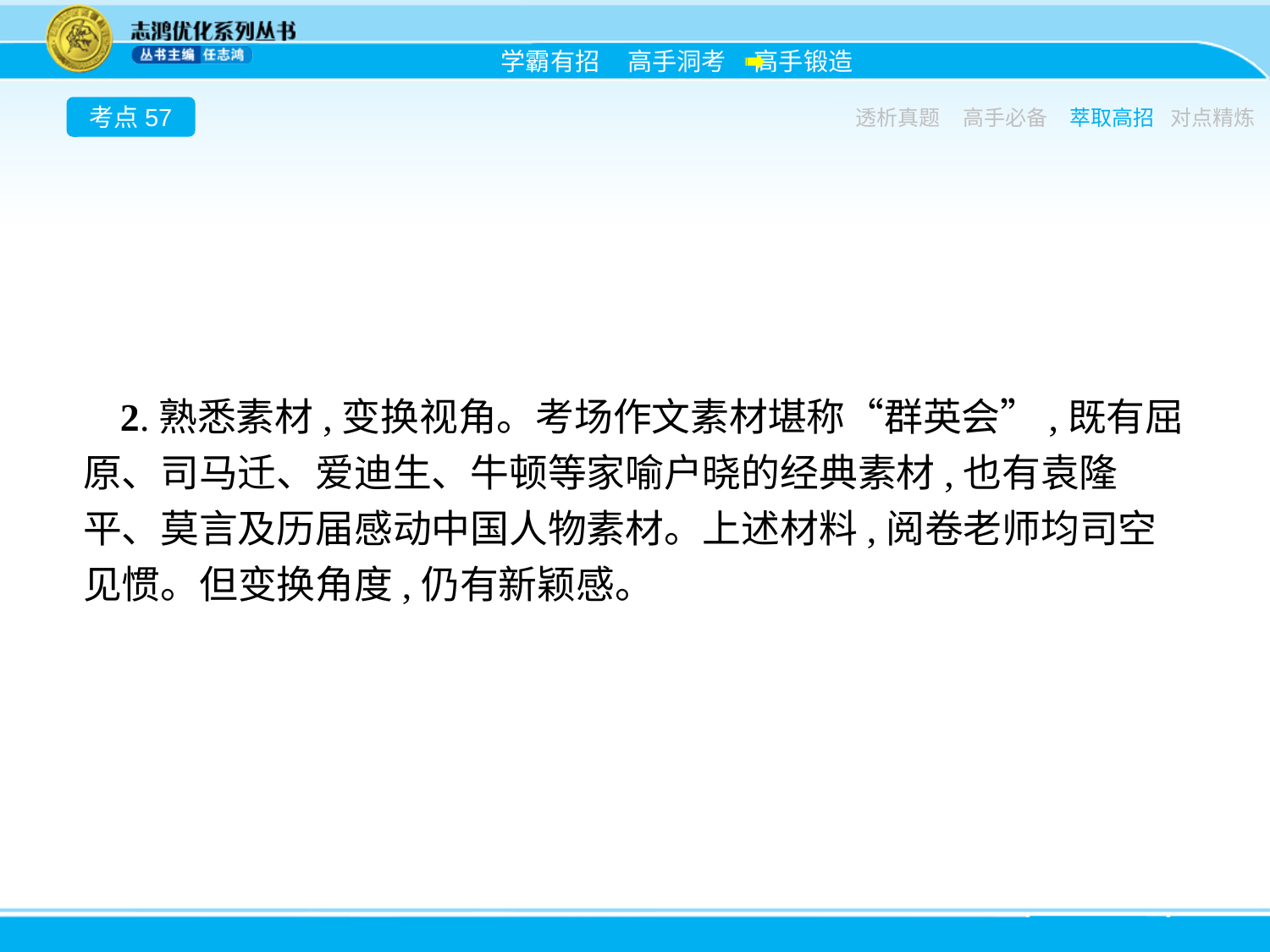

考点57
透析真题
高手必备
萃取高招
对点精炼
2.熟悉素材,变换视角。考场作文素材堪称“群英会”,既有屈原、司马迁、爱迪生、牛顿等家喻户晓的经典素材,也有袁隆平、莫言及历届感动中国人物素材。上述材料,阅卷老师均司空见惯。但变换角度,仍有新颖感。